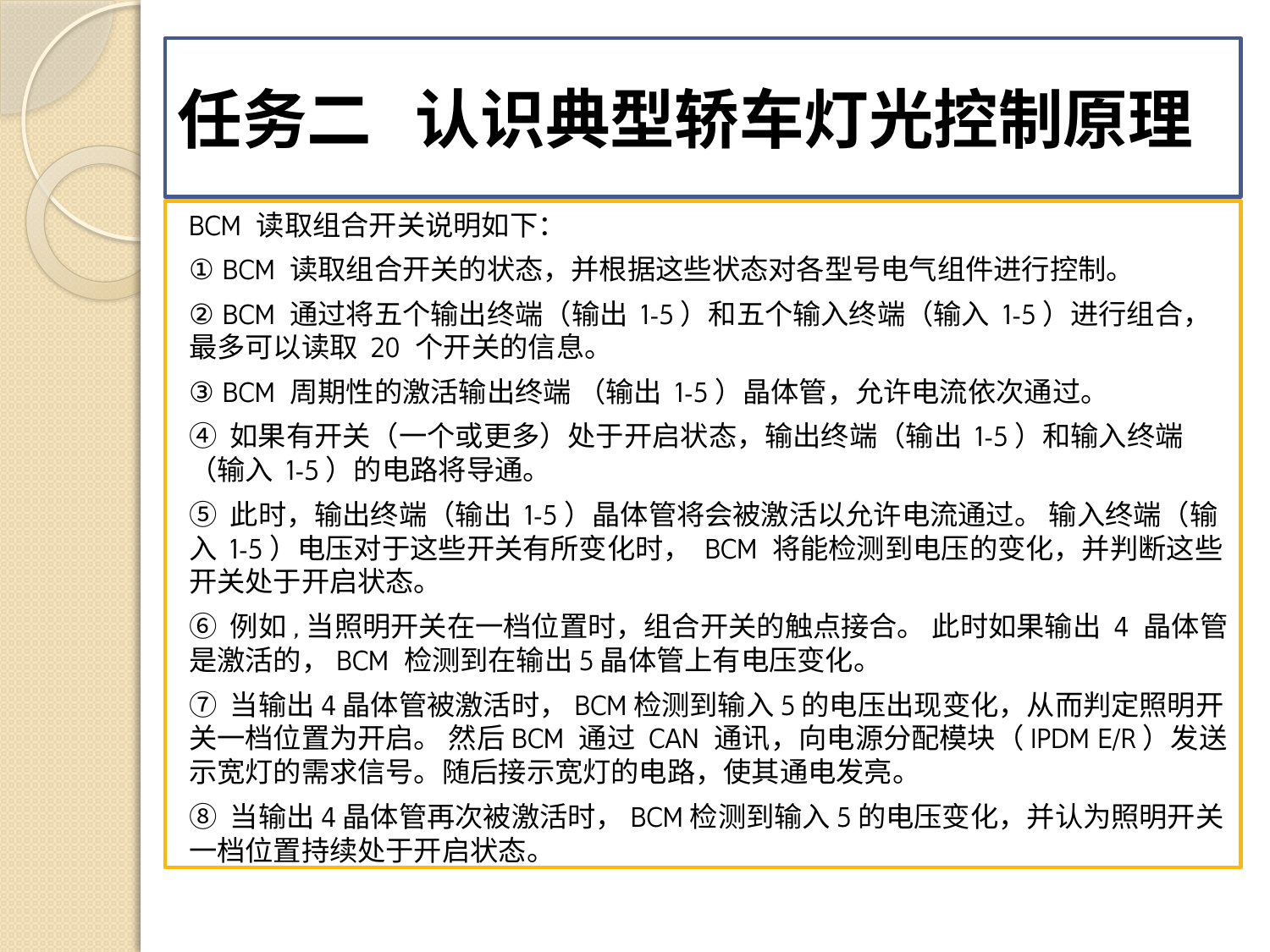

# 任务二   认识典型轿车灯光控制原理
BCM 读取组合开关说明如下：
① BCM 读取组合开关的状态，并根据这些状态对各型号电气组件进行控制。
② BCM 通过将五个输出终端（输出 1-5）和五个输入终端（输入 1-5）进行组合，最多可以读取 20 个开关的信息。
③ BCM 周期性的激活输出终端 （输出 1-5）晶体管，允许电流依次通过。
④ 如果有开关（一个或更多）处于开启状态，输出终端（输出 1-5）和输入终端（输入 1-5）的电路将导通。
⑤ 此时，输出终端（输出 1-5）晶体管将会被激活以允许电流通过。 输入终端（输入 1-5）电压对于这些开关有所变化时， BCM 将能检测到电压的变化，并判断这些开关处于开启状态。
⑥ 例如,当照明开关在一档位置时，组合开关的触点接合。 此时如果输出 4 晶体管是激活的，BCM 检测到在输出5晶体管上有电压变化。
⑦ 当输出4晶体管被激活时，BCM检测到输入5的电压出现变化，从而判定照明开关一档位置为开启。 然后BCM 通过 CAN 通讯，向电源分配模块（IPDM E/R）发送示宽灯的需求信号。随后接示宽灯的电路，使其通电发亮。
⑧ 当输出4晶体管再次被激活时，BCM检测到输入5的电压变化，并认为照明开关一档位置持续处于开启状态。